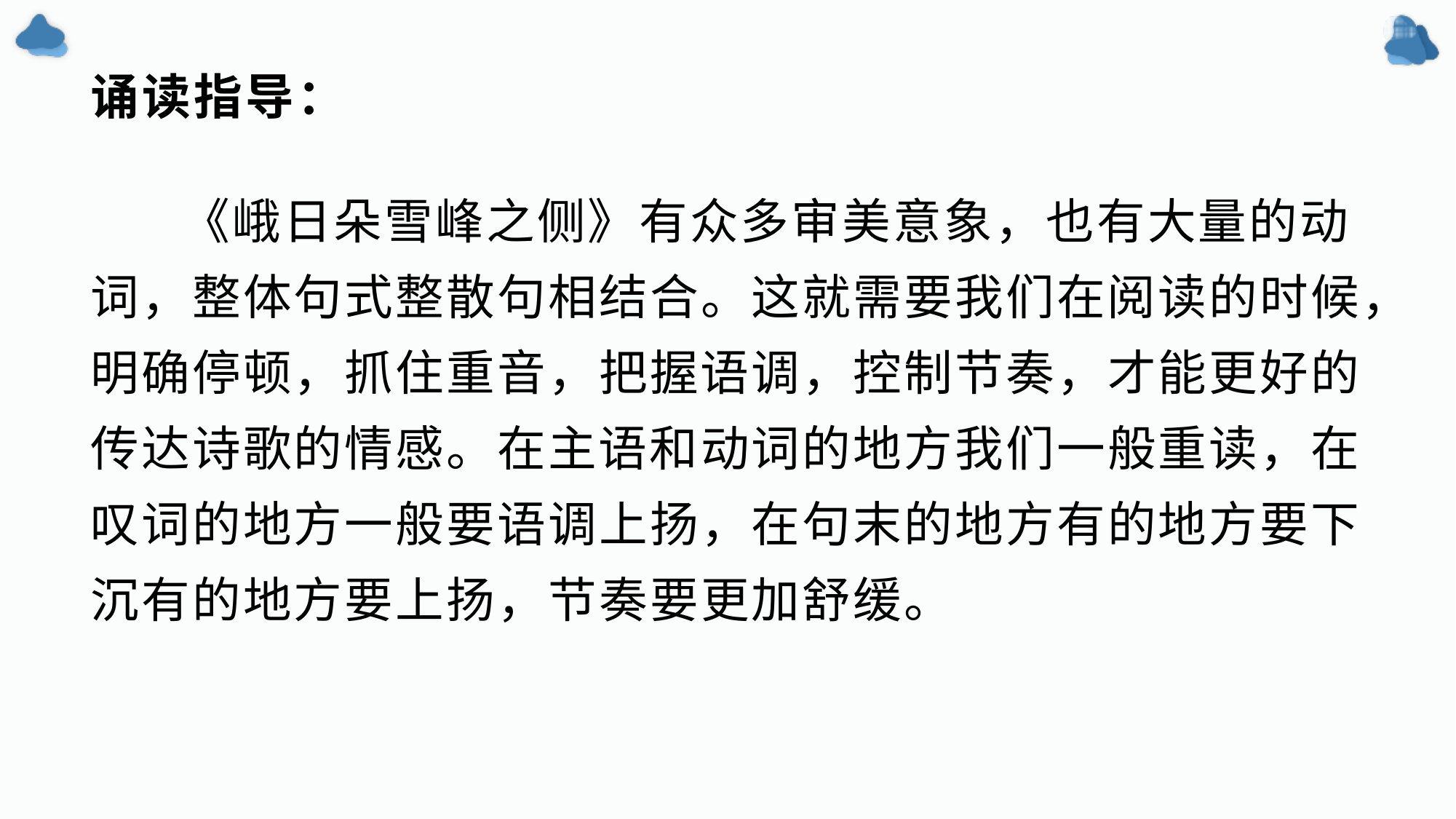

# 诵读指导：
      《峨日朵雪峰之侧》有众多审美意象，也有大量的动词，整体句式整散句相结合。这就需要我们在阅读的时候，明确停顿，抓住重音，把握语调，控制节奏，才能更好的传达诗歌的情感。在主语和动词的地方我们一般重读，在叹词的地方一般要语调上扬，在句末的地方有的地方要下沉有的地方要上扬，节奏要更加舒缓。